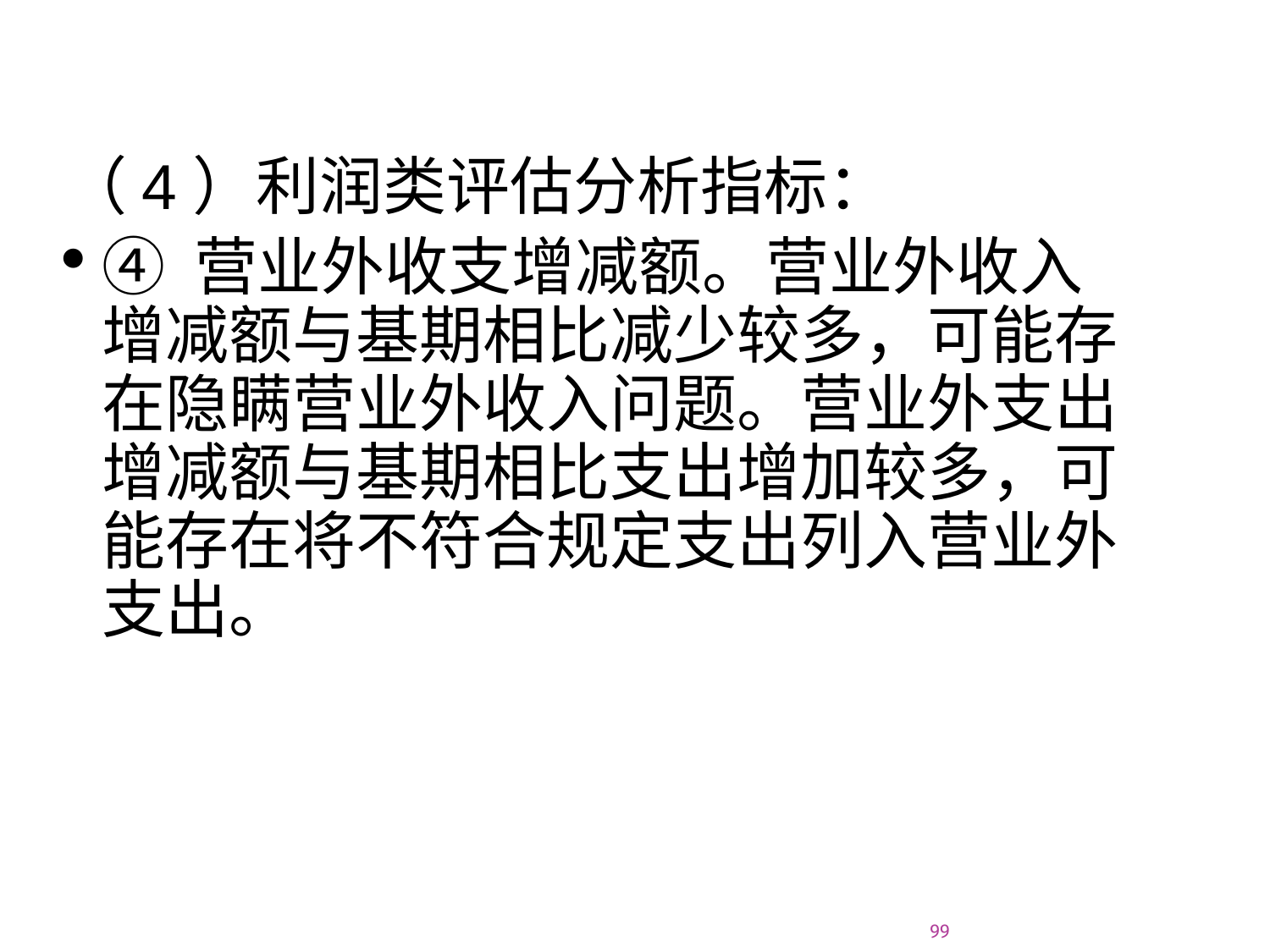

（4）利润类评估分析指标：
④ 营业外收支增减额。营业外收入增减额与基期相比减少较多，可能存在隐瞒营业外收入问题。营业外支出增减额与基期相比支出增加较多，可能存在将不符合规定支出列入营业外支出。
2015/7/20
99